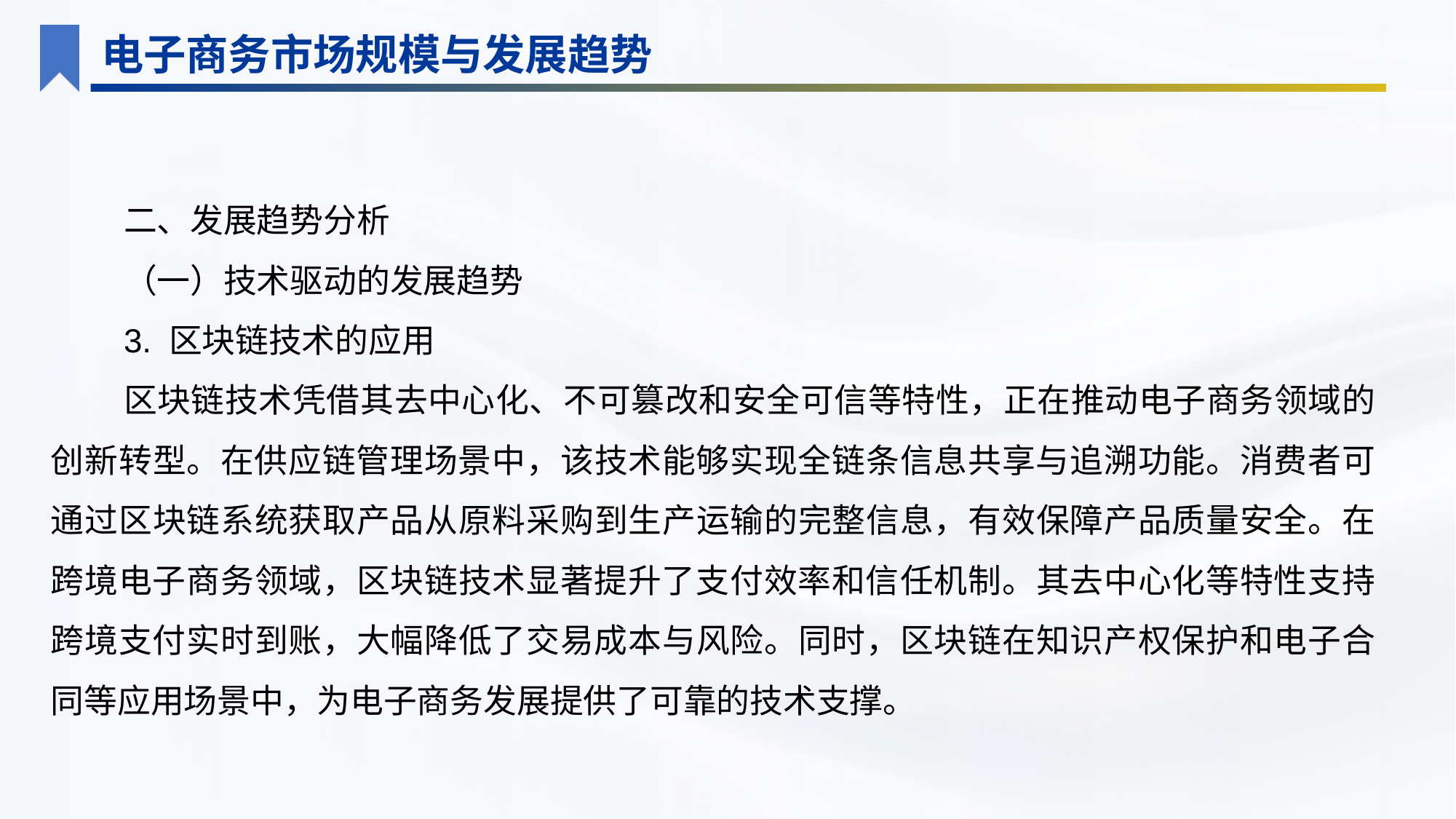

电子商务市场规模与发展趋势
二、发展趋势分析
（一）技术驱动的发展趋势
3. 区块链技术的应用
区块链技术凭借其去中心化、不可篡改和安全可信等特性，正在推动电子商务领域的创新转型。在供应链管理场景中，该技术能够实现全链条信息共享与追溯功能。消费者可通过区块链系统获取产品从原料采购到生产运输的完整信息，有效保障产品质量安全。在跨境电子商务领域，区块链技术显著提升了支付效率和信任机制。其去中心化等特性支持跨境支付实时到账，大幅降低了交易成本与风险。同时，区块链在知识产权保护和电子合同等应用场景中，为电子商务发展提供了可靠的技术支撑。